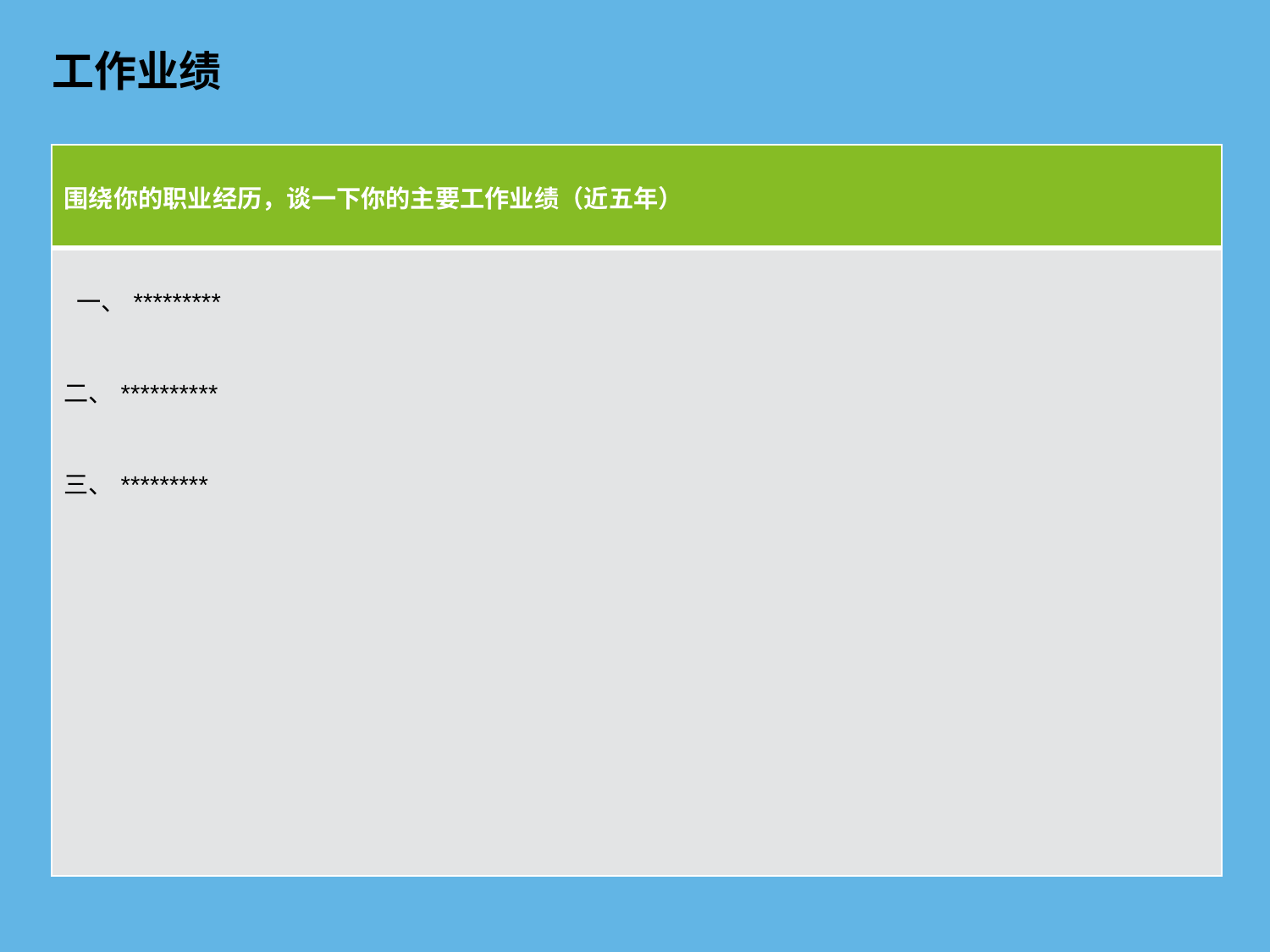

# 工作业绩
| 围绕你的职业经历，谈一下你的主要工作业绩（近五年） |
| --- |
| 一、\*\*\*\*\*\*\*\*\* 二、\*\*\*\*\*\*\*\*\*\* 三、\*\*\*\*\*\*\*\*\* |